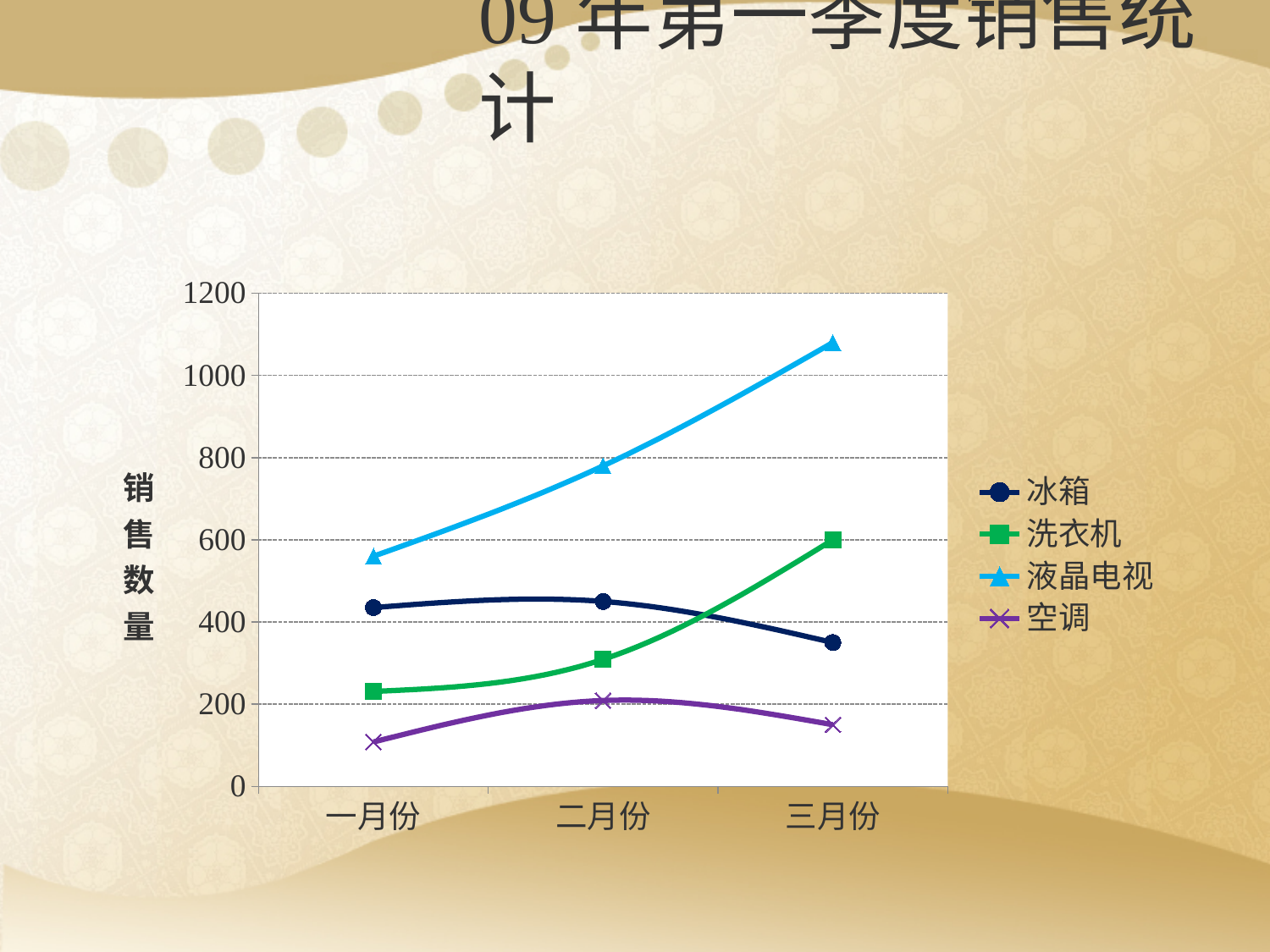

# 09年第一季度销售统计

### Chart

| Category | 冰箱 | 洗衣机 | 液晶电视 | 空调 |
|---|---|---|---|---|
| 一月份 | 435.0 | 231.0 | 560.0 | 108.0 |
| 二月份 | 450.0 | 309.0 | 780.0 | 209.0 |
| 三月份 | 350.0 | 600.0 | 1080.0 | 150.0 |